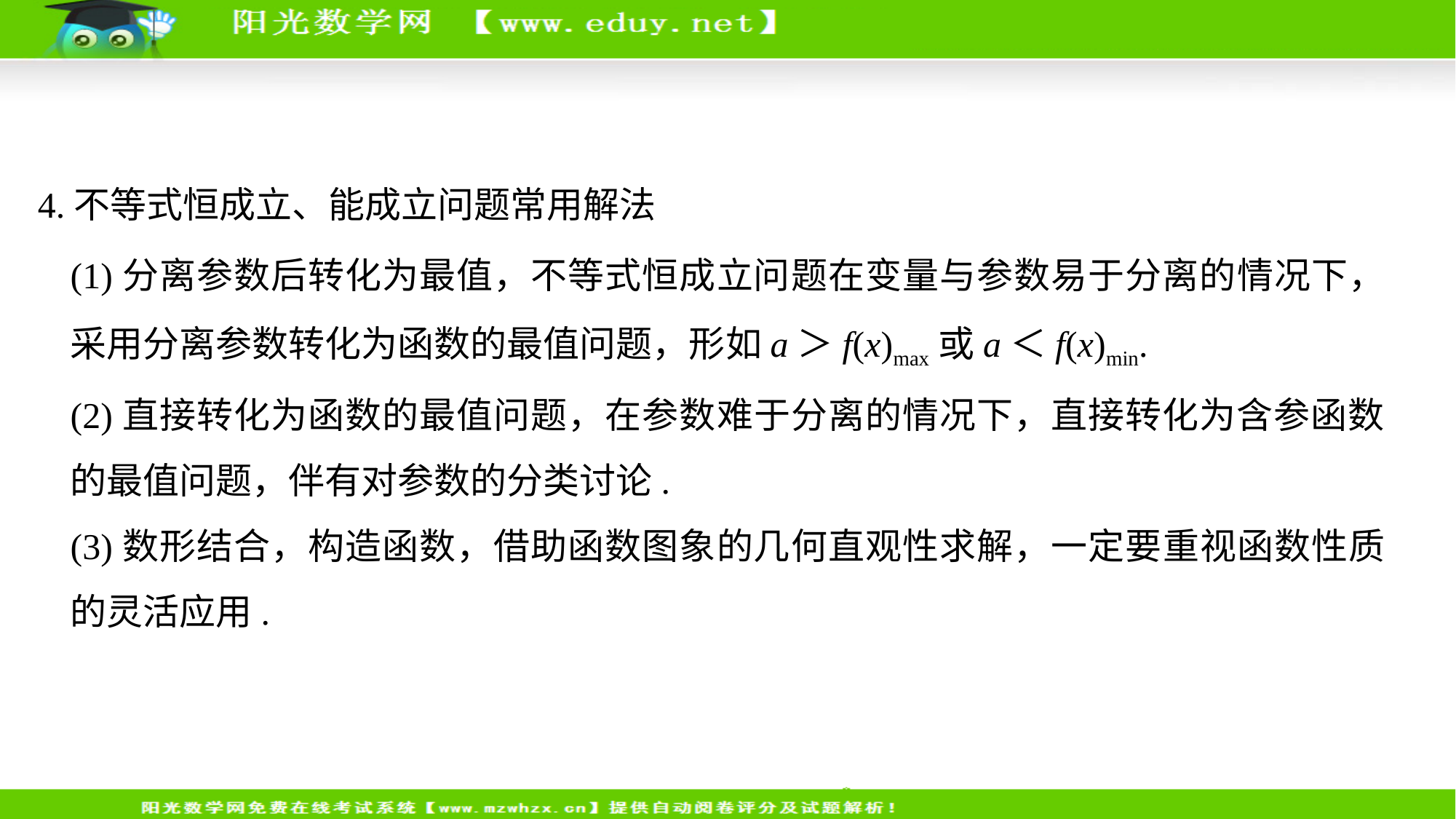

4.不等式恒成立、能成立问题常用解法
(1)分离参数后转化为最值，不等式恒成立问题在变量与参数易于分离的情况下，采用分离参数转化为函数的最值问题，形如a＞f(x)max或a＜f(x)min.
(2)直接转化为函数的最值问题，在参数难于分离的情况下，直接转化为含参函数的最值问题，伴有对参数的分类讨论.
(3)数形结合，构造函数，借助函数图象的几何直观性求解，一定要重视函数性质的灵活应用.